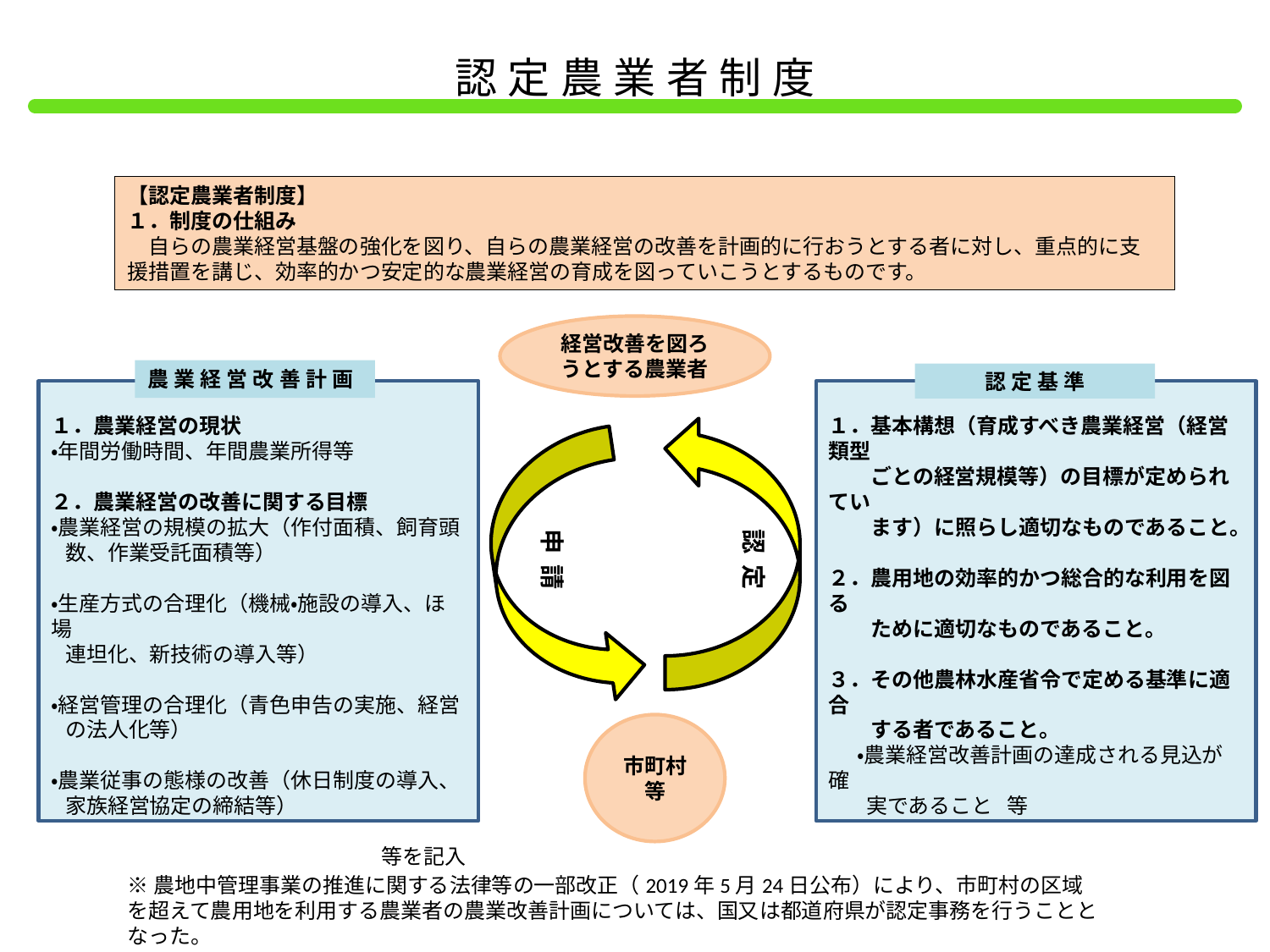

認定農業者制度
【認定農業者制度】
１．制度の仕組み
　自らの農業経営基盤の強化を図り、自らの農業経営の改善を計画的に行おうとする者に対し、重点的に支援措置を講じ、効率的かつ安定的な農業経営の育成を図っていこうとするものです。
経営改善を図ろうとする農業者
農業経営改善計画
認定基準

１．農業経営の現状
・年間労働時間、年間農業所得等

２．農業経営の改善に関する目標
・農業経営の規模の拡大（作付面積、飼育頭
  数、作業受託面積等）

・生産方式の合理化（機械・施設の導入、ほ場
  連坦化、新技術の導入等）

・経営管理の合理化（青色申告の実施、経営
  の法人化等）

・農業従事の態様の改善（休日制度の導入、
  家族経営協定の締結等）
　　　　　　　　　　　　　　　　　　　　　　　等を記入

１．基本構想（育成すべき農業経営（経営類型
　　ごとの経営規模等）の目標が定められてい
　　ます）に照らし適切なものであること。

２．農用地の効率的かつ総合的な利用を図る
　　ために適切なものであること。

３．その他農林水産省令で定める基準に適合
　　する者であること。
     ・農業経営改善計画の達成される見込が確
       実であること   等

申請
認定
市町村等
※農地中管理事業の推進に関する法律等の一部改正（2019年5月24日公布）により、市町村の区域を超えて農用地を利用する農業者の農業改善計画については、国又は都道府県が認定事務を行うこととなった。